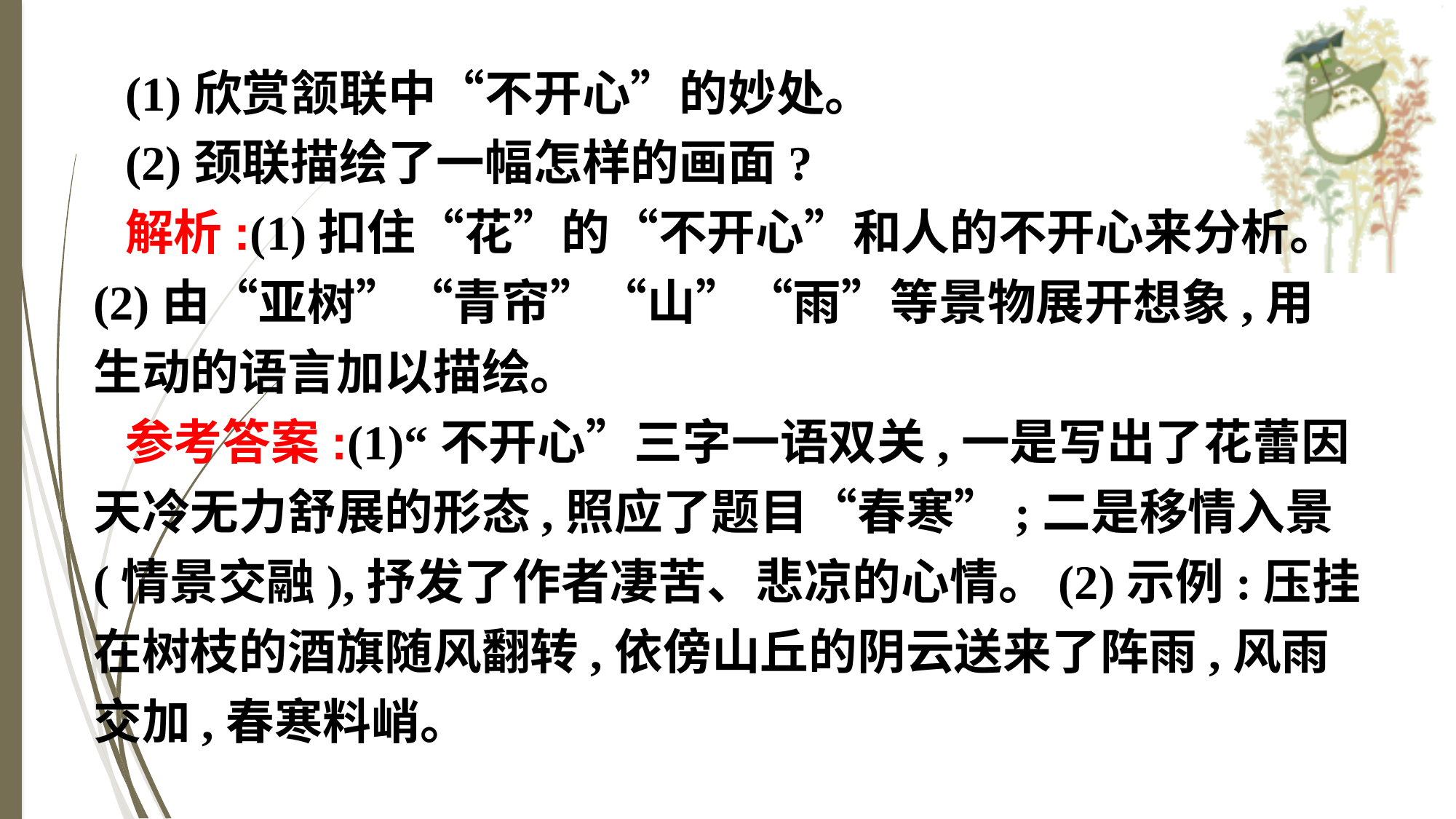

(1)欣赏颔联中“不开心”的妙处。
(2)颈联描绘了一幅怎样的画面?
解析:(1)扣住“花”的“不开心”和人的不开心来分析。(2)由“亚树”“青帘”“山”“雨”等景物展开想象,用生动的语言加以描绘。
参考答案:(1)“不开心”三字一语双关,一是写出了花蕾因天冷无力舒展的形态,照应了题目“春寒”;二是移情入景(情景交融),抒发了作者凄苦、悲凉的心情。(2)示例:压挂在树枝的酒旗随风翻转,依傍山丘的阴云送来了阵雨,风雨交加,春寒料峭。